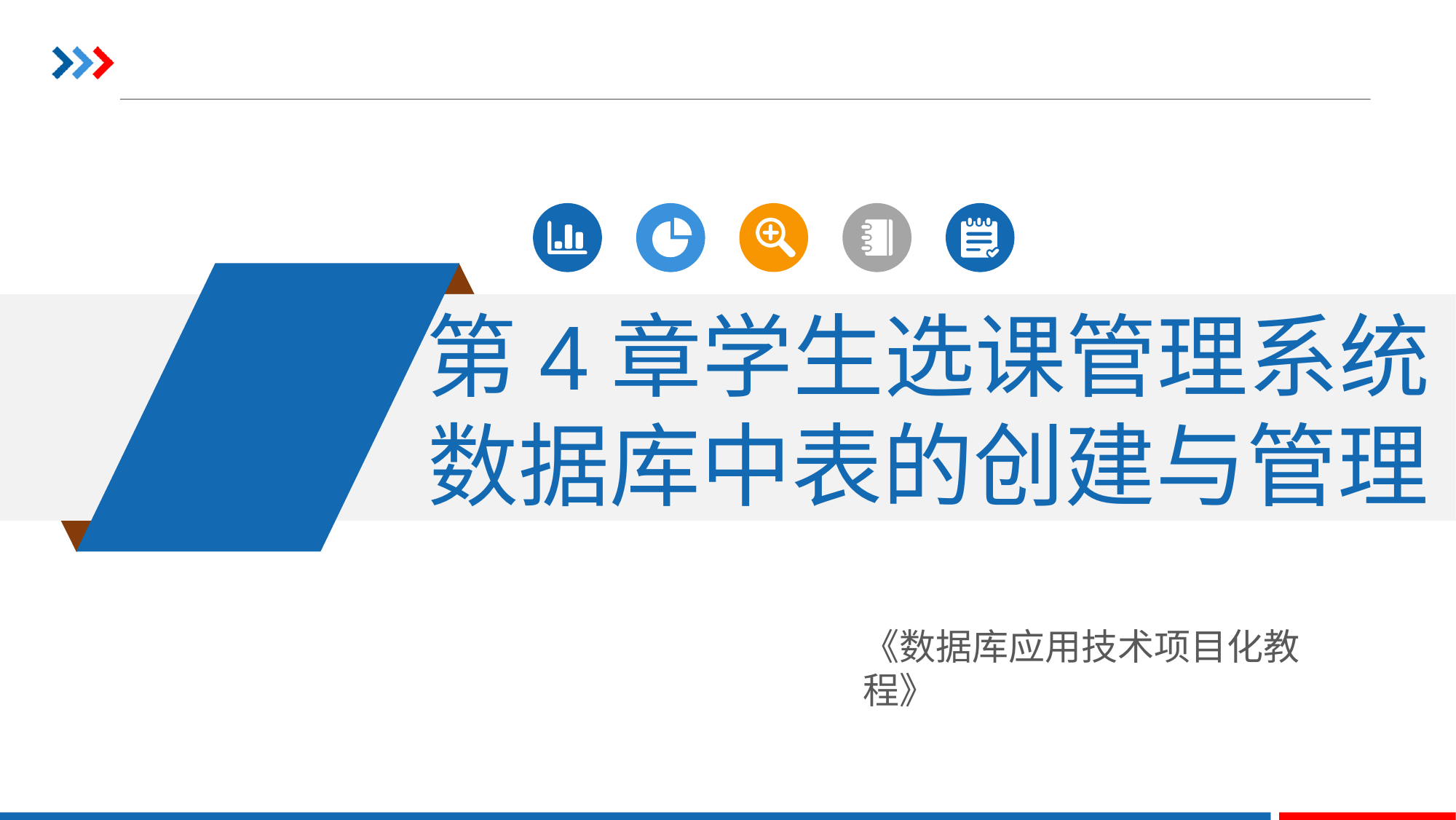

第4章学生选课管理系统数据库中表的创建与管理
《数据库应用技术项目化教程》